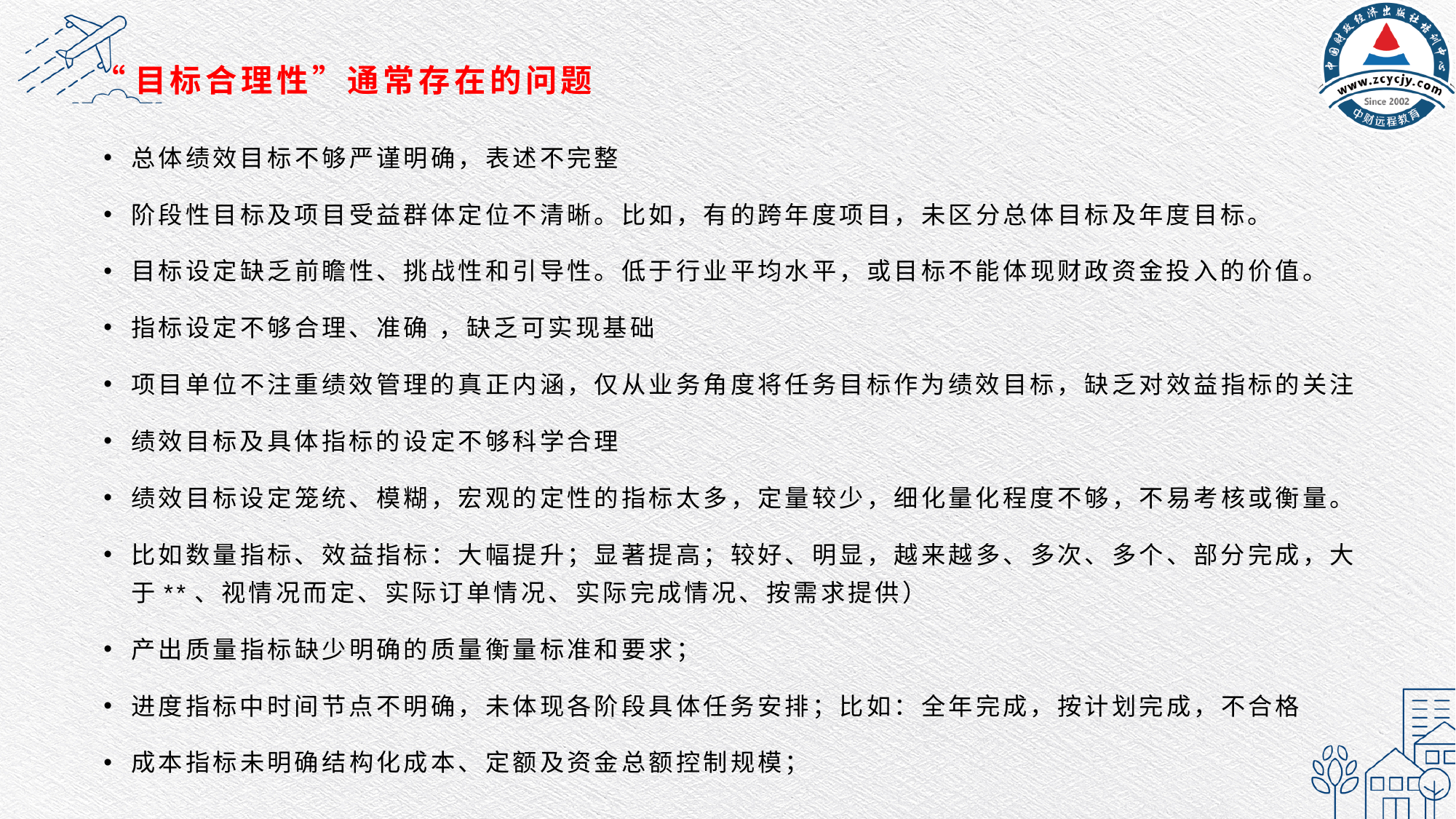

# “目标合理性”通常存在的问题
总体绩效目标不够严谨明确，表述不完整
阶段性目标及项目受益群体定位不清晰。比如，有的跨年度项目，未区分总体目标及年度目标。
目标设定缺乏前瞻性、挑战性和引导性。低于行业平均水平，或目标不能体现财政资金投入的价值。
指标设定不够合理、准确 ，缺乏可实现基础
项目单位不注重绩效管理的真正内涵，仅从业务角度将任务目标作为绩效目标，缺乏对效益指标的关注
绩效目标及具体指标的设定不够科学合理
绩效目标设定笼统、模糊，宏观的定性的指标太多，定量较少，细化量化程度不够，不易考核或衡量。
比如数量指标、效益指标：大幅提升；显著提高；较好、明显，越来越多、多次、多个、部分完成，大于**、视情况而定、实际订单情况、实际完成情况、按需求提供）
产出质量指标缺少明确的质量衡量标准和要求；
进度指标中时间节点不明确，未体现各阶段具体任务安排；比如：全年完成，按计划完成，不合格
成本指标未明确结构化成本、定额及资金总额控制规模；